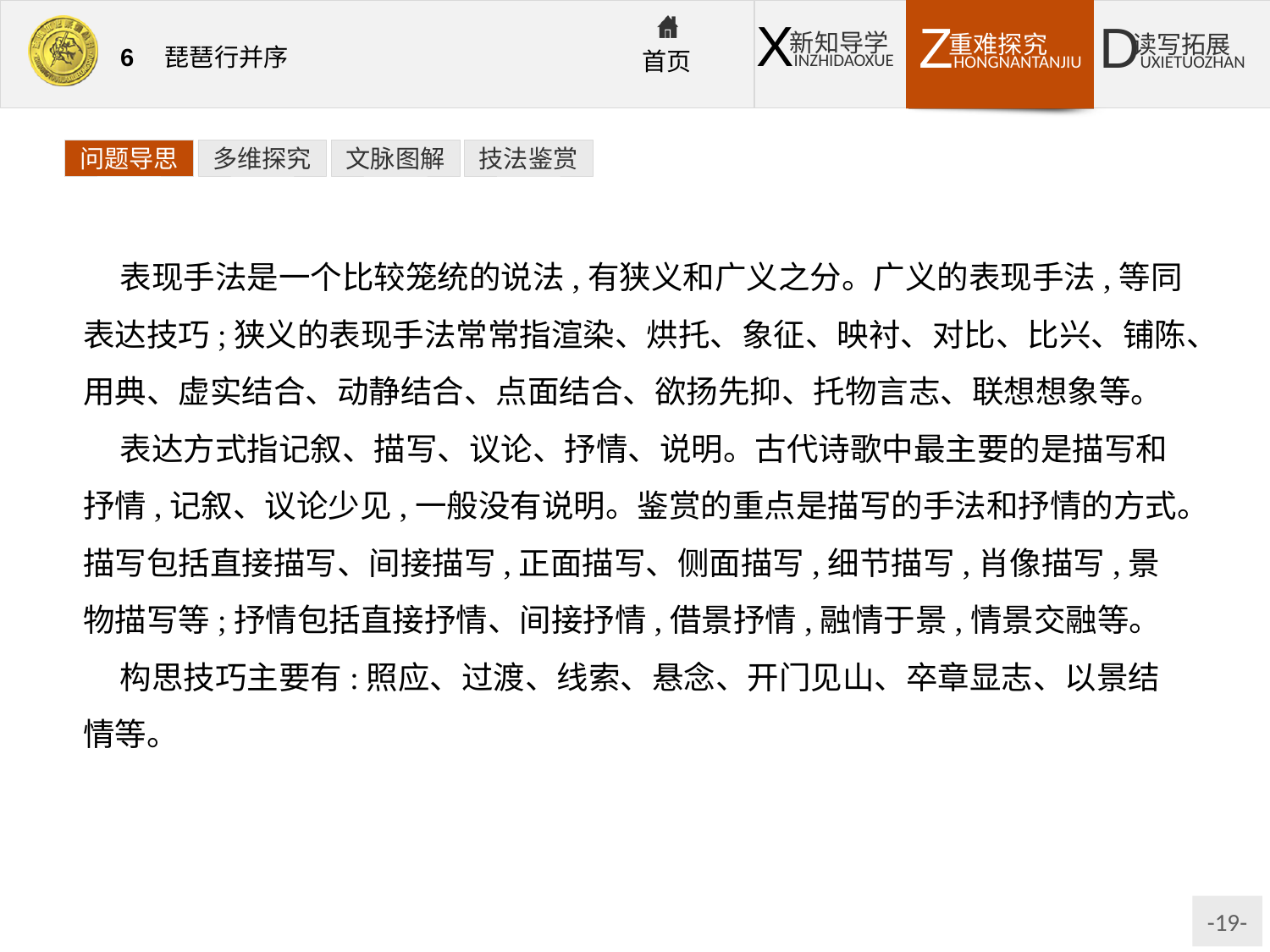

问题导思
多维探究
文脉图解
技法鉴赏
表现手法是一个比较笼统的说法,有狭义和广义之分。广义的表现手法,等同表达技巧;狭义的表现手法常常指渲染、烘托、象征、映衬、对比、比兴、铺陈、用典、虚实结合、动静结合、点面结合、欲扬先抑、托物言志、联想想象等。
表达方式指记叙、描写、议论、抒情、说明。古代诗歌中最主要的是描写和抒情,记叙、议论少见,一般没有说明。鉴赏的重点是描写的手法和抒情的方式。描写包括直接描写、间接描写,正面描写、侧面描写,细节描写,肖像描写,景物描写等;抒情包括直接抒情、间接抒情,借景抒情,融情于景,情景交融等。
构思技巧主要有:照应、过渡、线索、悬念、开门见山、卒章显志、以景结情等。